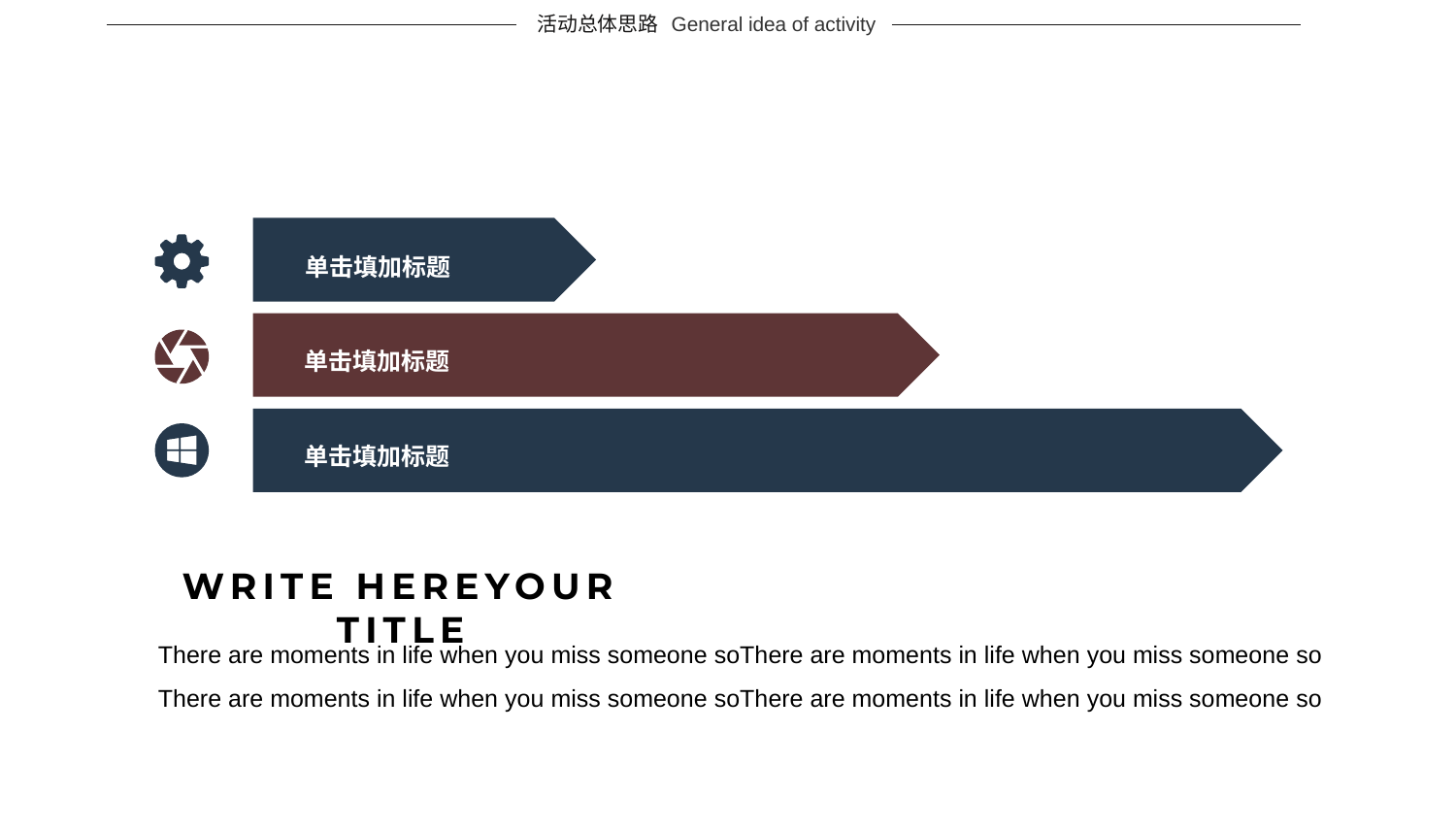

活动总体思路
General idea of activity

单击填加标题
单击填加标题
单击填加标题
WRITE HEREYOUR TITLE

There are moments in life when you miss someone soThere are moments in life when you miss someone so
There are moments in life when you miss someone soThere are moments in life when you miss someone so